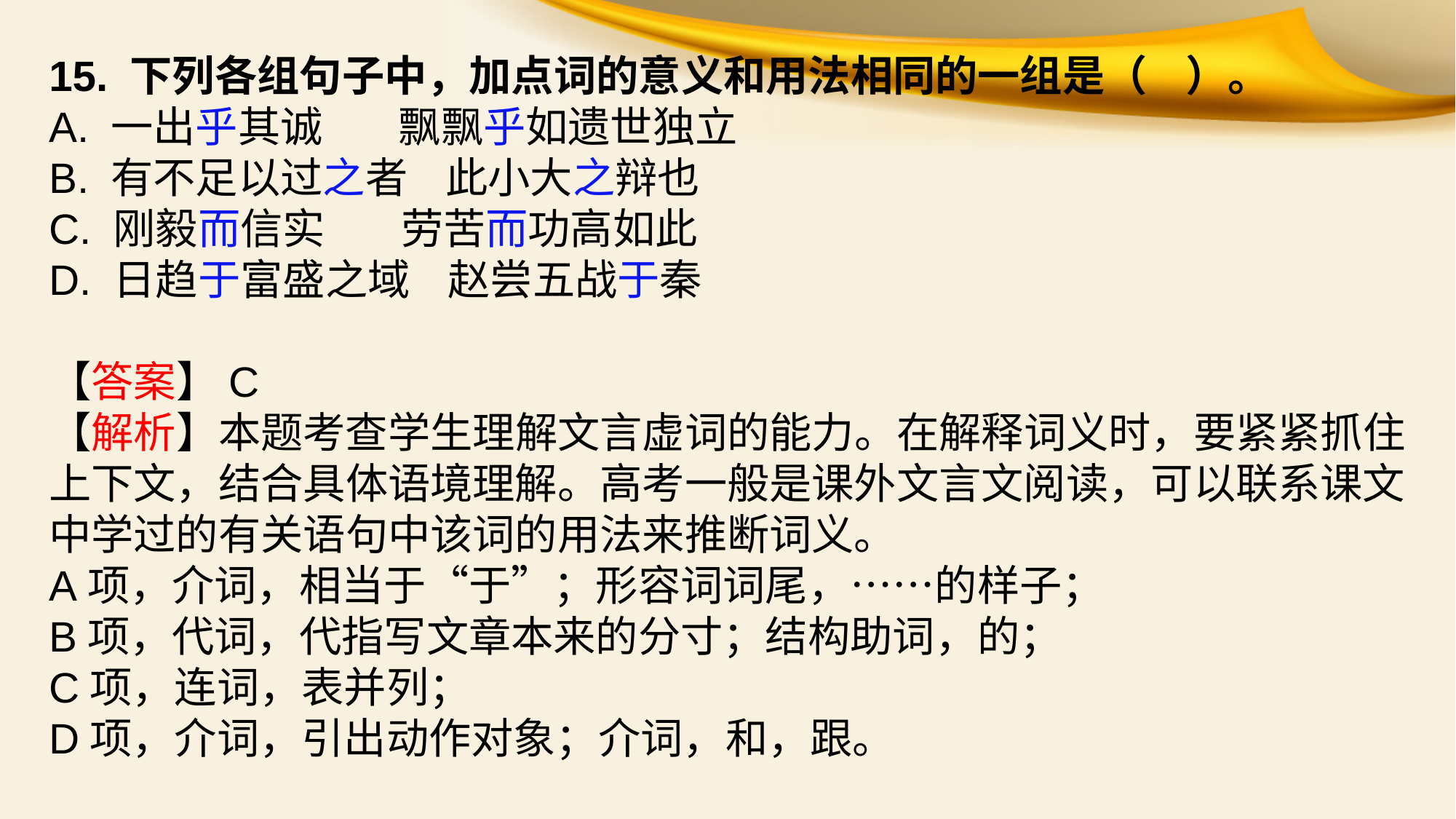

15. 下列各组句子中，加点词的意义和用法相同的一组是（    ）。
A. 一出乎其诚        飘飘乎如遗世独立
B. 有不足以过之者    此小大之辩也
C. 刚毅而信实        劳苦而功高如此
D. 日趋于富盛之域    赵尝五战于秦

【答案】C
【解析】本题考查学生理解文言虚词的能力。在解释词义时，要紧紧抓住上下文，结合具体语境理解。高考一般是课外文言文阅读，可以联系课文中学过的有关语句中该词的用法来推断词义。
A项，介词，相当于“于”；形容词词尾，……的样子；
B项，代词，代指写文章本来的分寸；结构助词，的；
C项，连词，表并列；
D项，介词，引出动作对象；介词，和，跟。